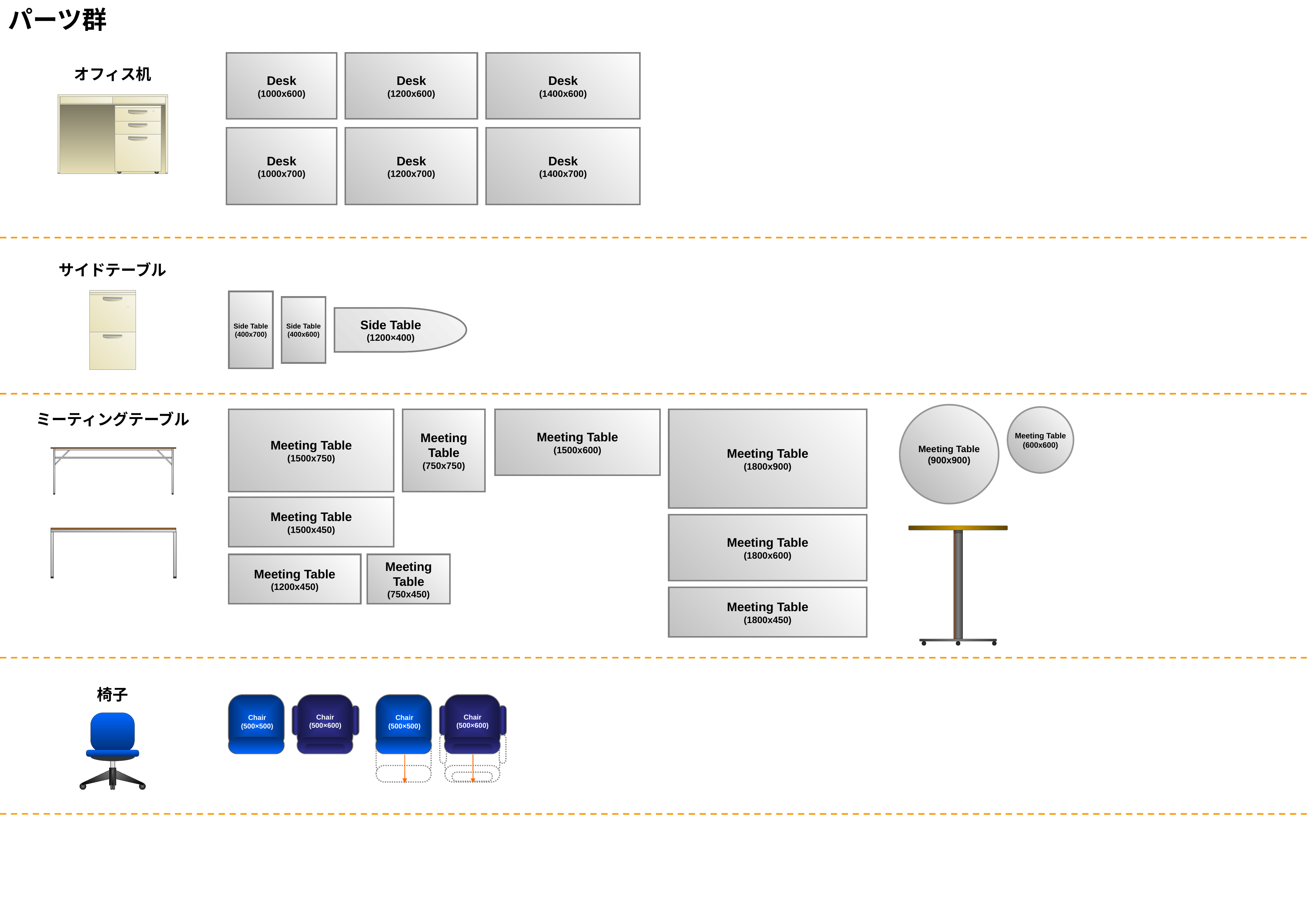

パーツ群
Desk
(1000x600)
Desk
(1200x600)
Desk
(1400x600)
オフィス机

Desk
(1000x700)
Desk
(1200x700)
Desk
(1400x700)

サイドテーブル

Side Table
(400x700)
Side Table
(400x600)
Side Table
(1200×400)

Meeting Table
(900x900)
ミーティングテーブル
Meeting Table
(600x600)
Meeting Table
(1500x750)
Meeting
Table
(750x750)
Meeting Table
(1500x600)
Meeting Table
(1800x900)

Meeting Table
(1500x450)
Meeting Table
(1800x600)

Meeting Table
(1200x450)
Meeting
Table
(750x450)
Meeting Table
(1800x450)

椅子

Chair
(500×600)
Chair
(500×600)
Chair
(500×500)
Chair
(500×500)